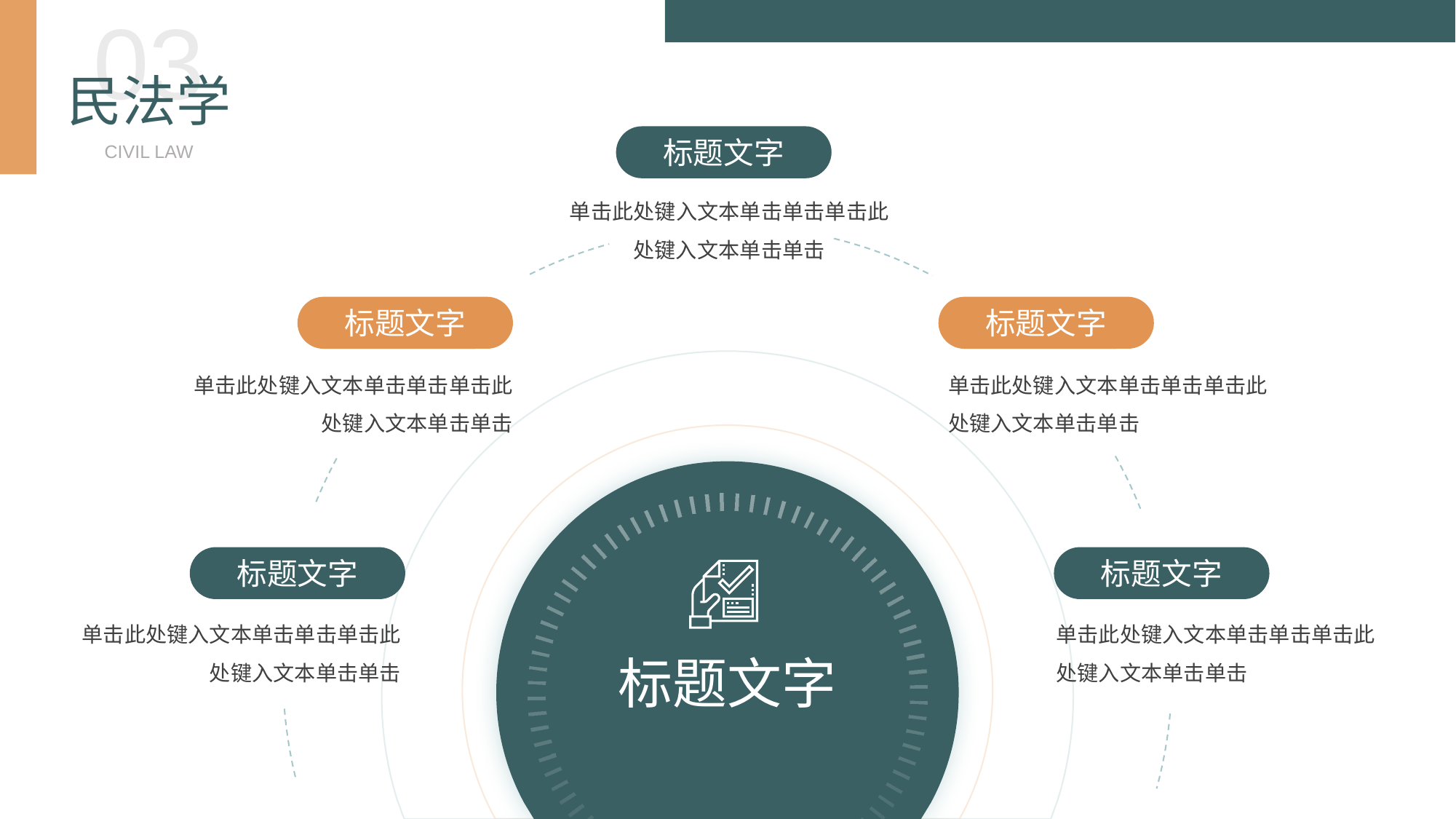

BY YUSHEN
03

民法学
标题文字
单击此处键入文本单击单击单击此处键入文本单击单击
CIVIL LAW

标题文字
单击此处键入文本单击单击单击此处键入文本单击单击
标题文字
单击此处键入文本单击单击单击此处键入文本单击单击

标题文字
标题文字
单击此处键入文本单击单击单击此处键入文本单击单击
标题文字
单击此处键入文本单击单击单击此处键入文本单击单击